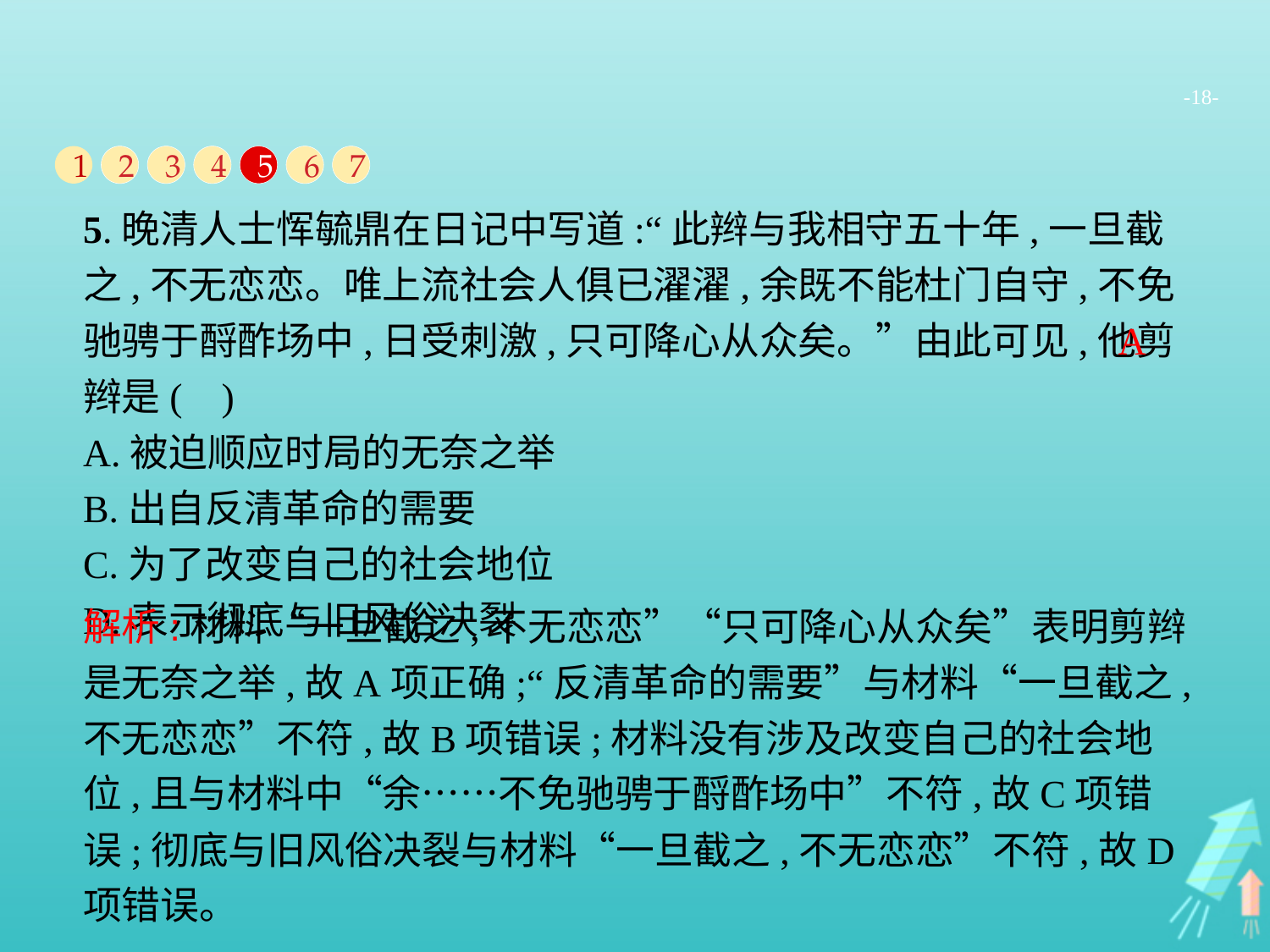

-18-
1
2
3
4
5
6
7
5.晚清人士恽毓鼎在日记中写道:“此辫与我相守五十年,一旦截之,不无恋恋。唯上流社会人俱已濯濯,余既不能杜门自守,不免驰骋于酹酢场中,日受刺激,只可降心从众矣。”由此可见,他剪辫是(    )
A.被迫顺应时局的无奈之举
B.出自反清革命的需要
C.为了改变自己的社会地位
D.表示彻底与旧风俗决裂
A
解析:材料“一旦截之,不无恋恋”“只可降心从众矣”表明剪辫是无奈之举,故A项正确;“反清革命的需要”与材料“一旦截之,不无恋恋”不符,故B项错误;材料没有涉及改变自己的社会地位,且与材料中“余……不免驰骋于酹酢场中”不符,故C项错误;彻底与旧风俗决裂与材料“一旦截之,不无恋恋”不符,故D项错误。